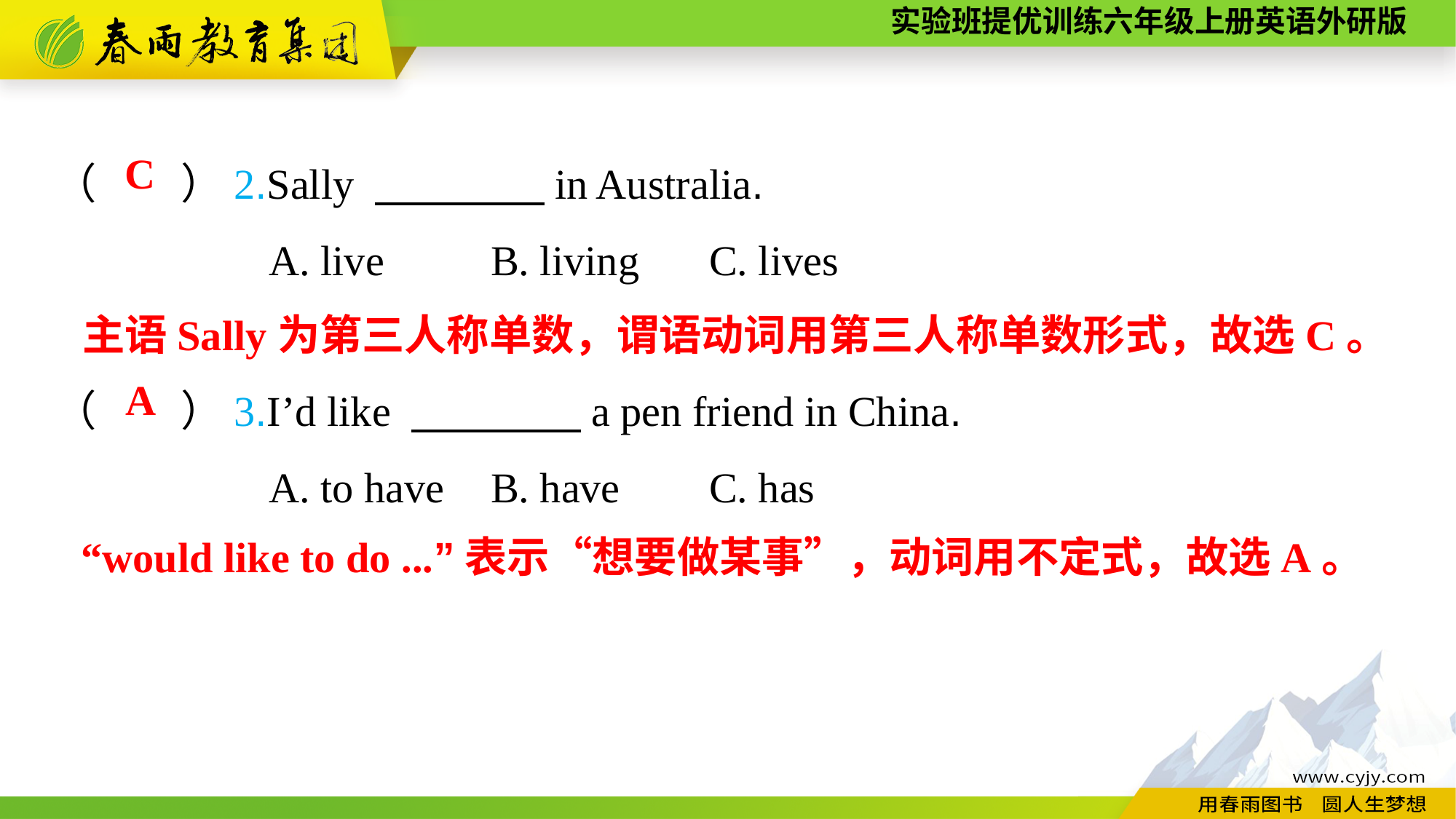

（　　）2.Sally 　　　　in Australia.
A. live	B. living	C. lives
C
主语Sally为第三人称单数，谓语动词用第三人称单数形式，故选C。
（　　）3.I’d like 　　　　a pen friend in China.
A. to have	B. have	C. has
A
“would like to do ...”表示“想要做某事”，动词用不定式，故选A。